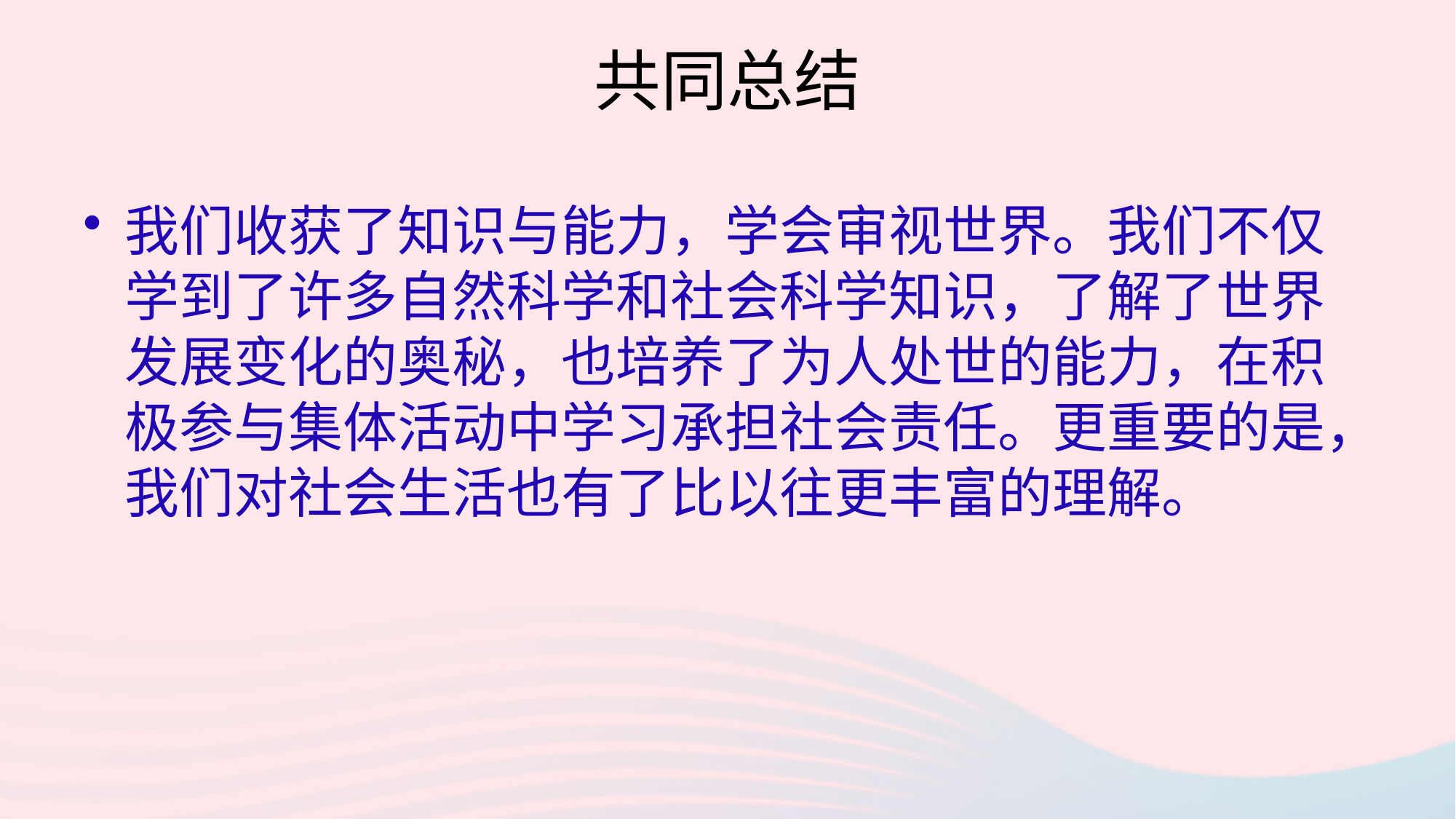

# 共同总结
我们收获了知识与能力，学会审视世界。我们不仅学到了许多自然科学和社会科学知识，了解了世界发展变化的奥秘，也培养了为人处世的能力，在积极参与集体活动中学习承担社会责任。更重要的是，我们对社会生活也有了比以往更丰富的理解。